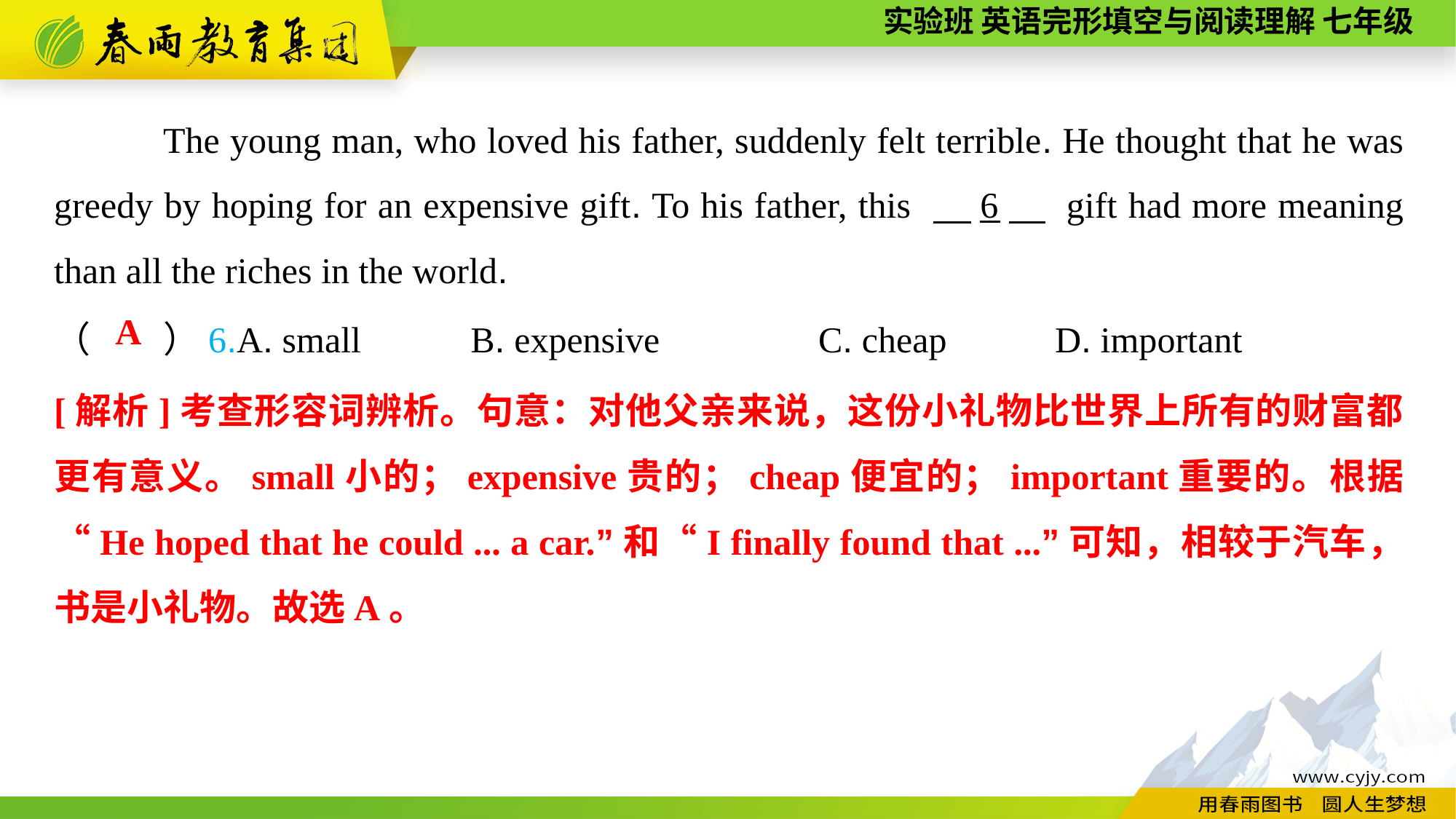

The young man, who loved his father, suddenly felt terrible. He thought that he was greedy by hoping for an expensive gift. To his father, this 　6　 gift had more meaning than all the riches in the world.
（　　）6.A. small            B. expensive		C. cheap	  D. important
A
[解析]考查形容词辨析。句意：对他父亲来说，这份小礼物比世界上所有的财富都更有意义。small小的；expensive贵的；cheap便宜的；important重要的。根据“He hoped that he could ... a car.”和“I finally found that ...”可知，相较于汽车，书是小礼物。故选A。